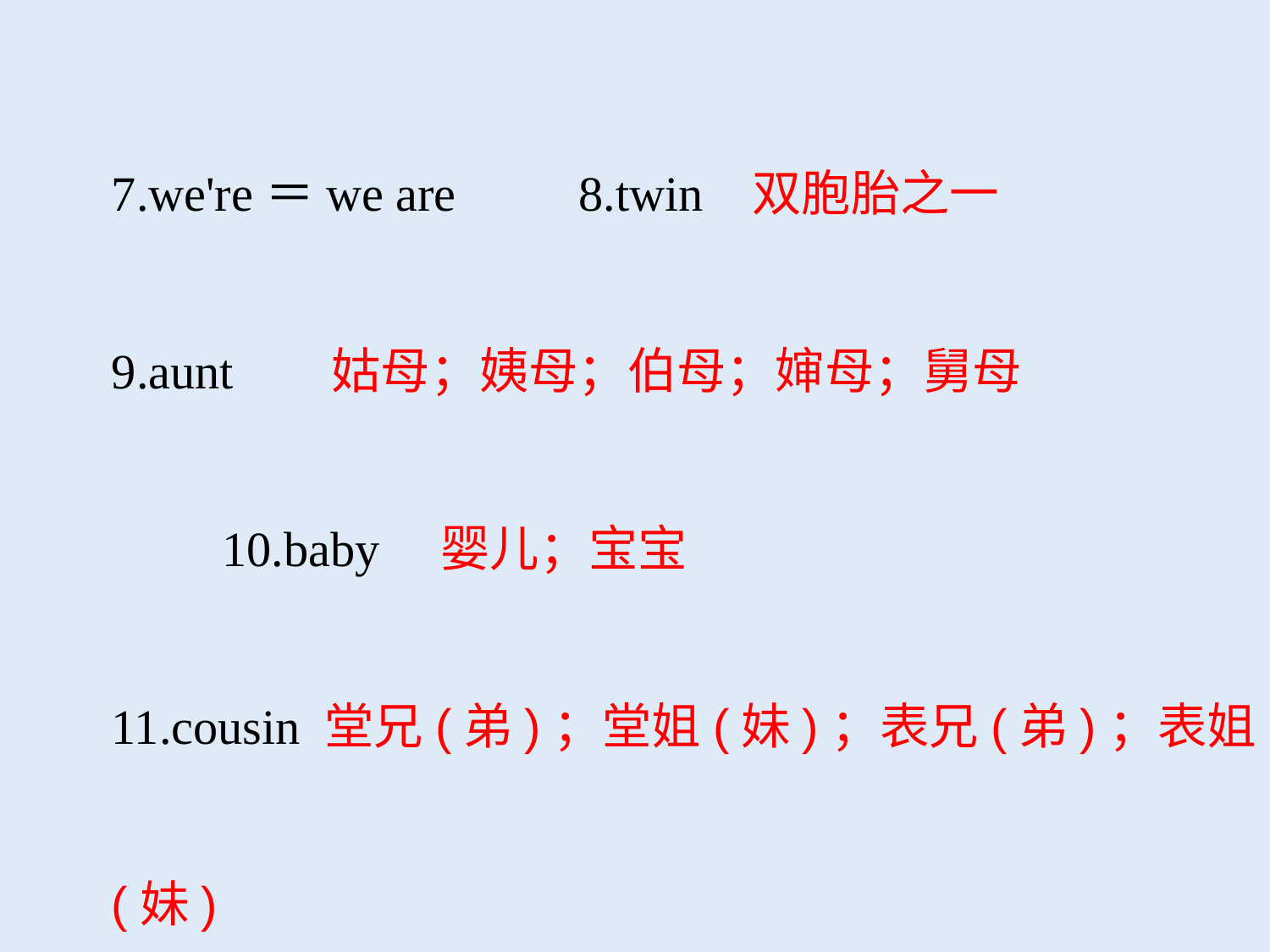

7.we're＝we are          8.twin   双胞胎之一
9.aunt       姑母；姨母；伯母；婶母；舅母  　　　　　　10.baby    婴儿；宝宝
11.cousin 堂兄(弟)；堂姐(妹)；表兄(弟)；表姐(妹)